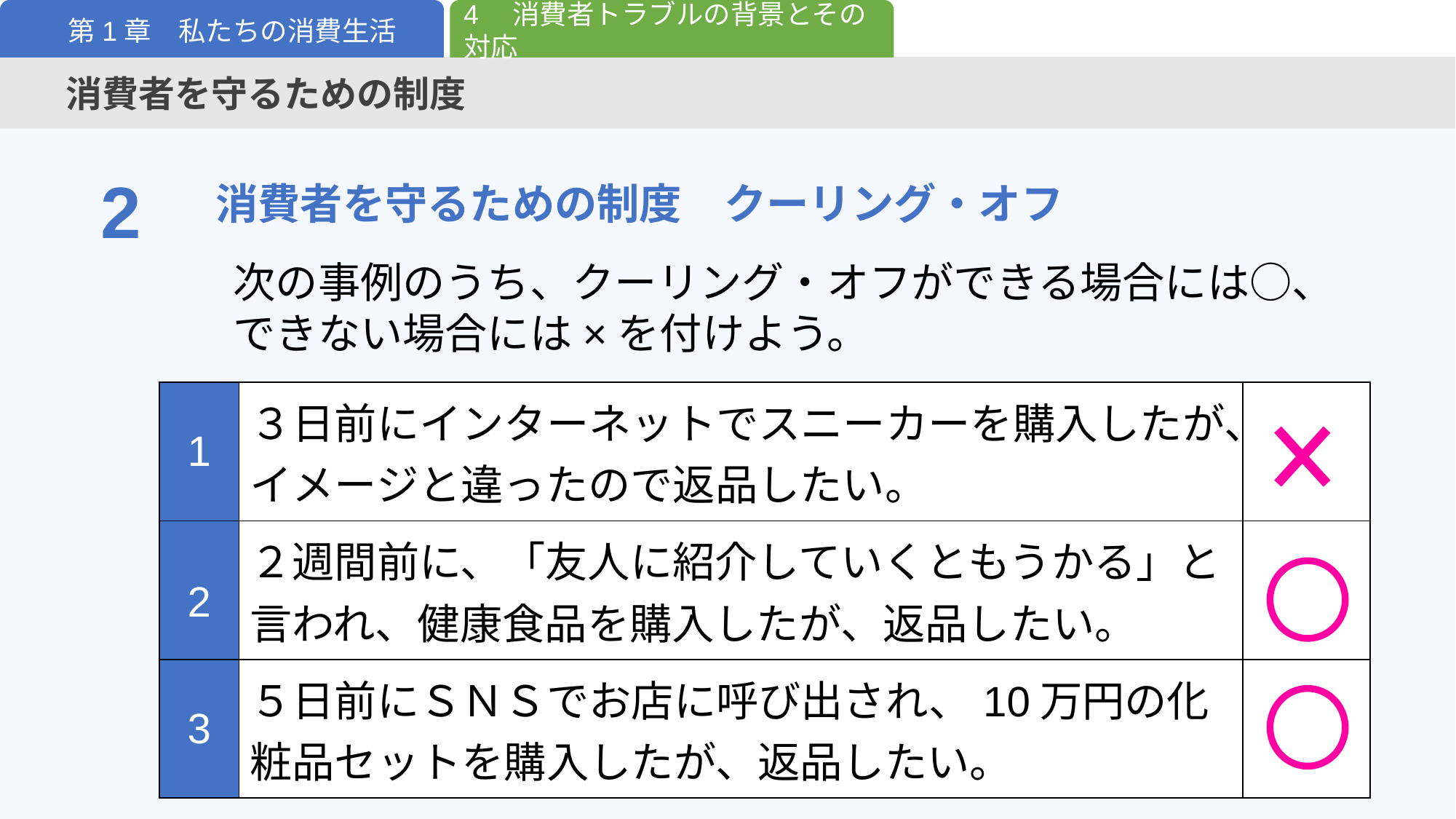

4　消費者トラブルの背景とその対応
第1章　私たちの消費生活
消費者を守るための制度
消費者を守るための制度　クーリング・オフ
2
次の事例のうち、クーリング・オフができる場合には○、
できない場合には×を付けよう。
| 1 | ３日前にインターネットでスニーカーを購入したが、イメージと違ったので返品したい。 |  |
| --- | --- | --- |
| 2 | ２週間前に、「友人に紹介していくともうかる」と言われ、健康食品を購入したが、返品したい。 |  |
| 3 | ５日前にＳＮＳでお店に呼び出され、10万円の化粧品セットを購入したが、返品したい。 |  |